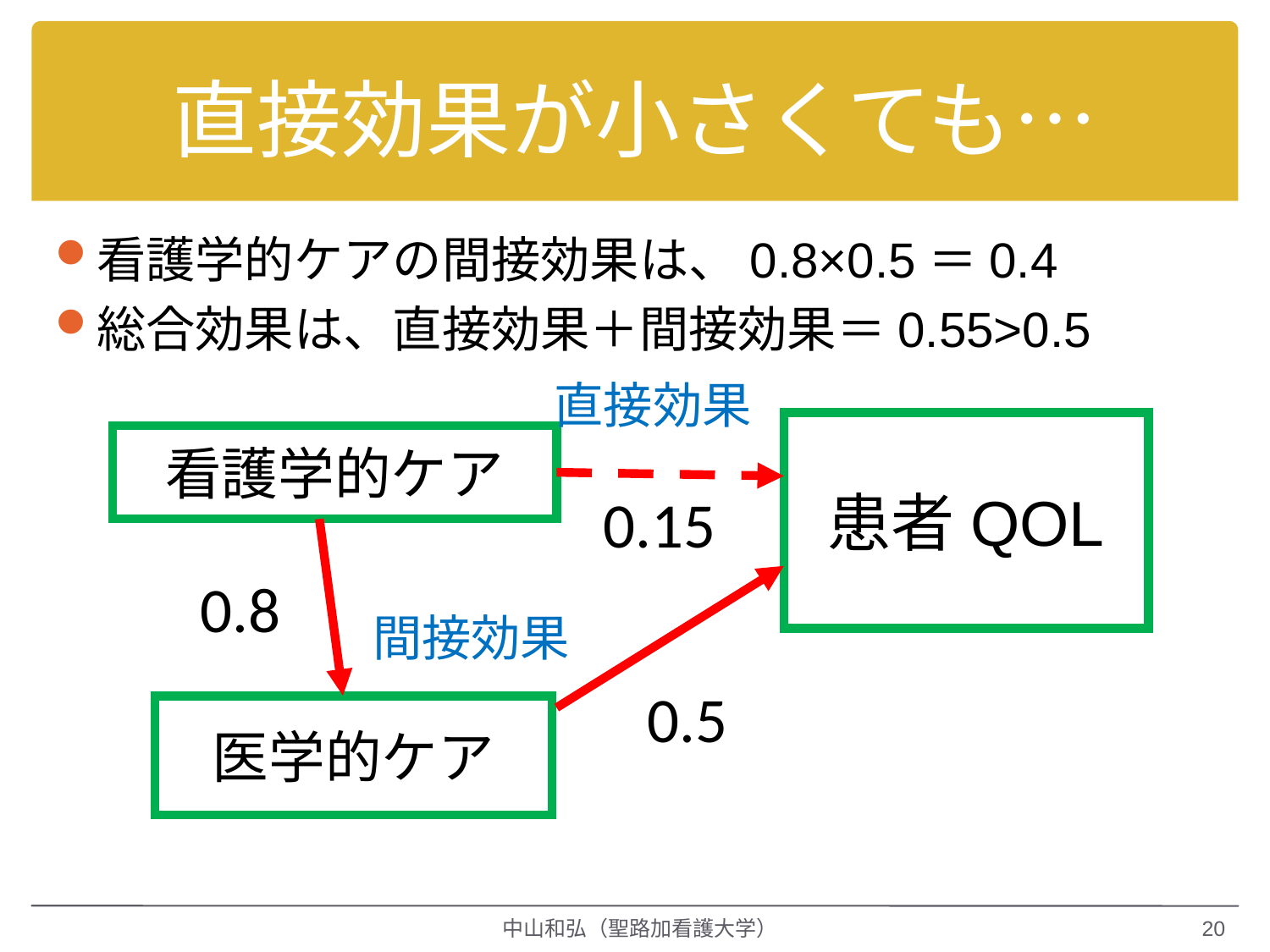

# 直接効果が小さくても…
看護学的ケアの間接効果は、0.8×0.5＝0.4
総合効果は、直接効果＋間接効果＝0.55>0.5
直接効果
患者QOL
看護学的ケア

0.15

0.8

間接効果
0.5
医学的ケア
中山和弘（聖路加看護大学）
20